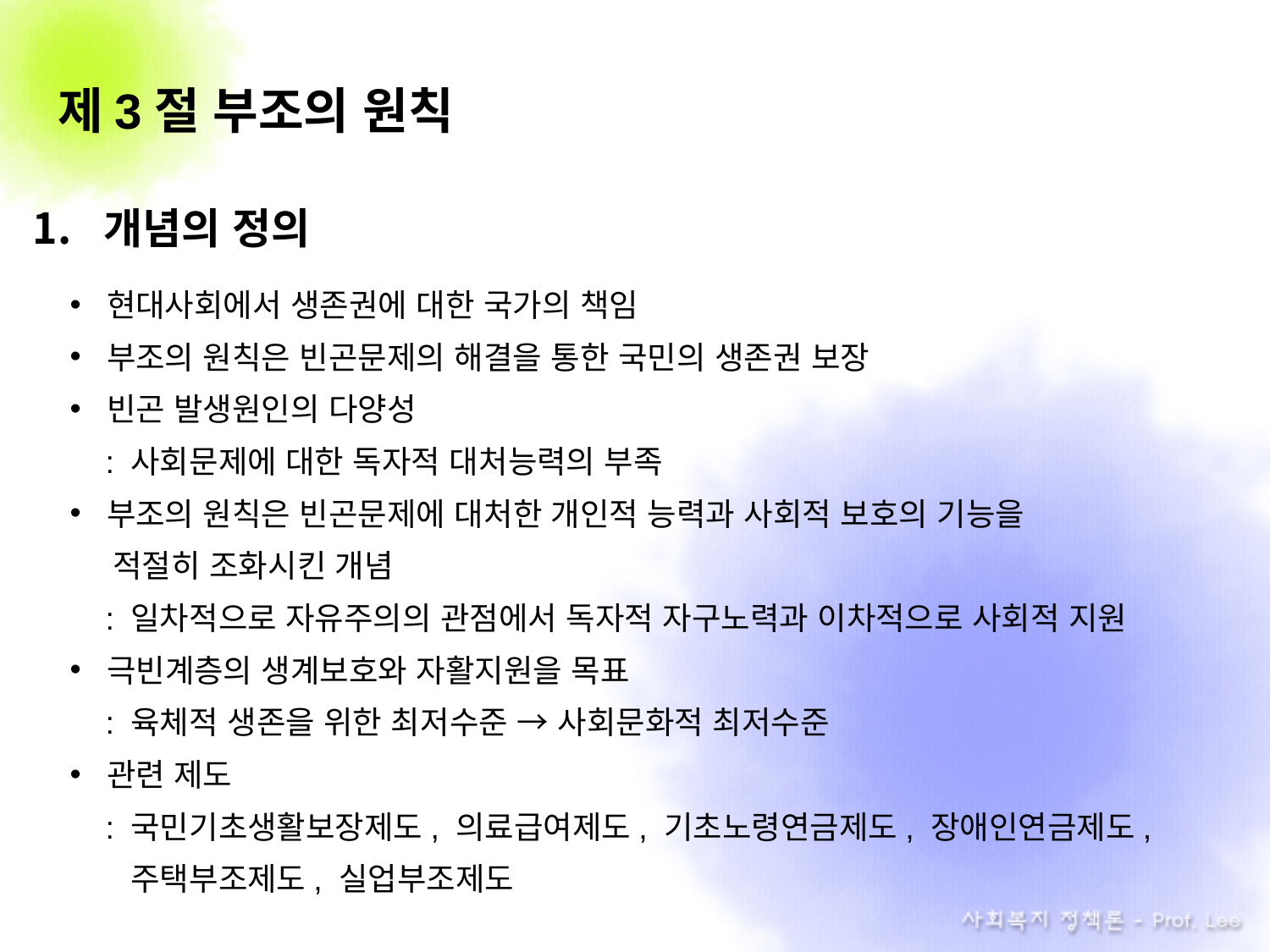

# 제3절 부조의 원칙
개념의 정의

현대사회에서 생존권에 대한 국가의 책임
부조의 원칙은 빈곤문제의 해결을 통한 국민의 생존권 보장
빈곤 발생원인의 다양성
    : 사회문제에 대한 독자적 대처능력의 부족
부조의 원칙은 빈곤문제에 대처한 개인적 능력과 사회적 보호의 기능을
 .  적절히 조화시킨 개념
    : 일차적으로 자유주의의 관점에서 독자적 자구노력과 이차적으로 사회적 지원
극빈계층의 생계보호와 자활지원을 목표
    : 육체적 생존을 위한 최저수준 → 사회문화적 최저수준
관련 제도
    : 국민기초생활보장제도, 의료급여제도, 기초노령연금제도, 장애인연금제도,
    . 주택부조제도, 실업부조제도